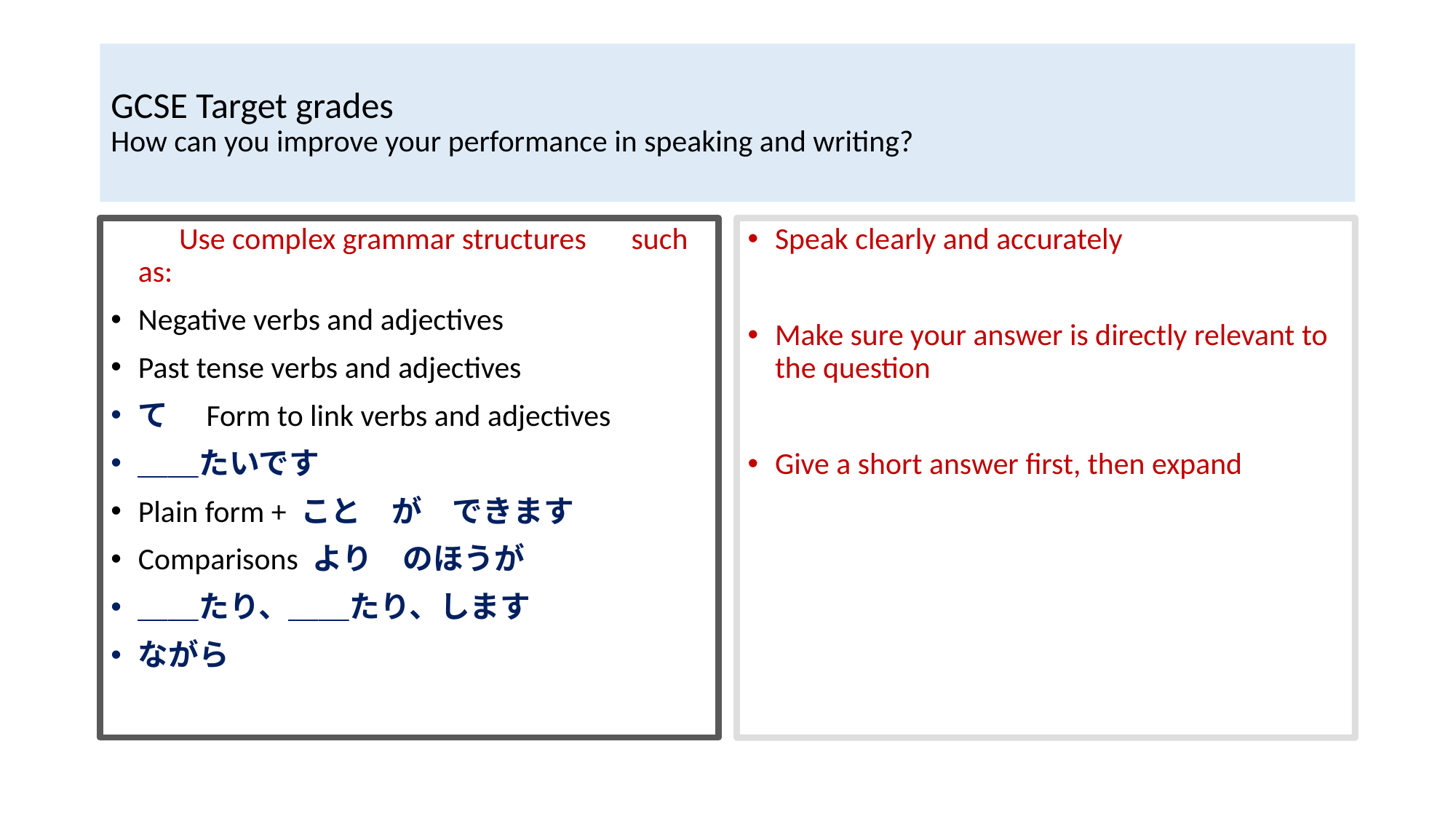

# GCSE Target grades How can you improve your performance in speaking and writing?
　　Use complex grammar structures　such as:
Negative verbs and adjectives
Past tense verbs and adjectives
て　Form to link verbs and adjectives
＿＿たいです
Plain form + こと　が　できます
Comparisons より　のほうが
＿＿たり、＿＿たり、します
ながら
Speak clearly and accurately

Make sure your answer is directly relevant to the question

Give a short answer first, then expand